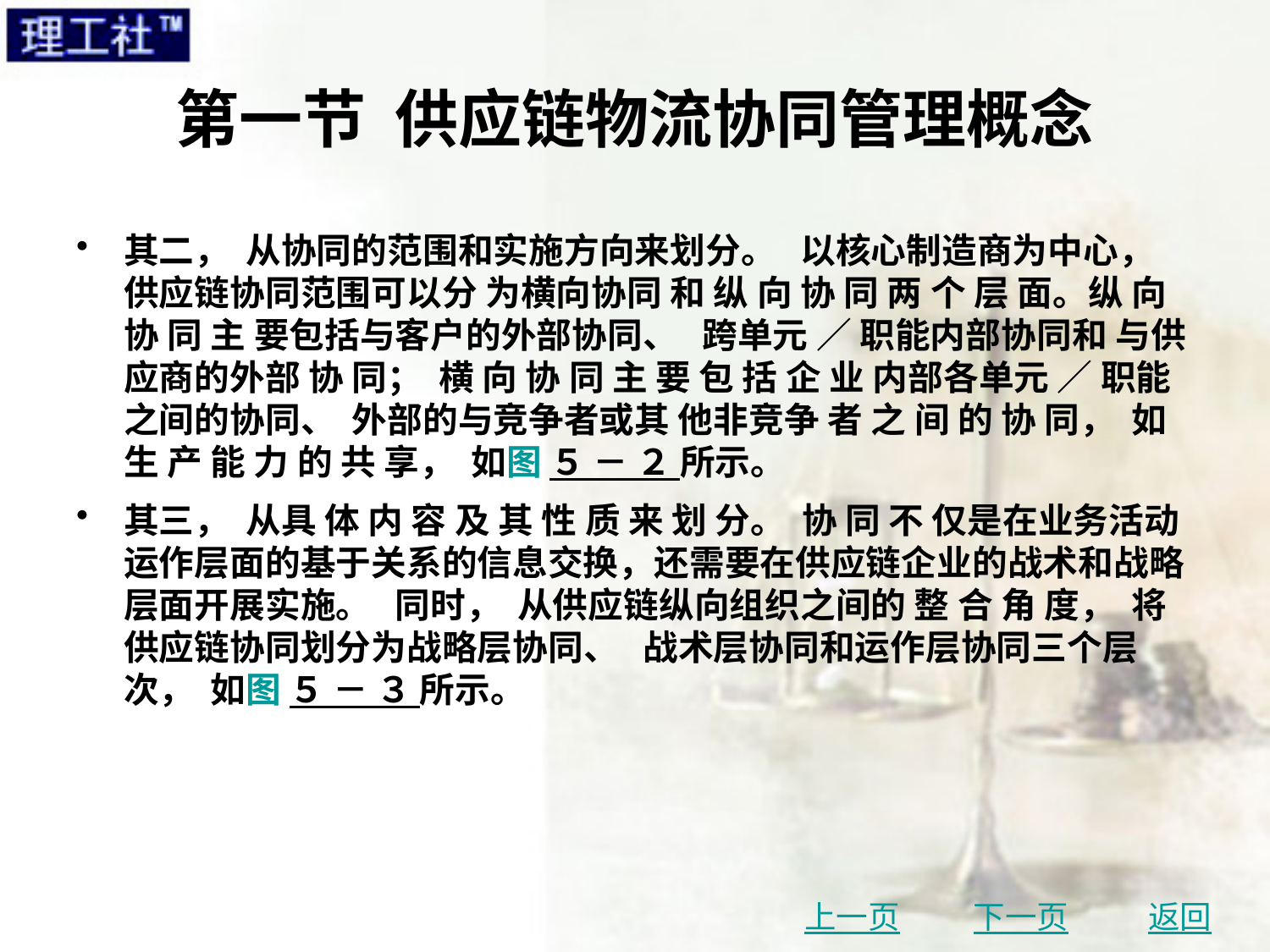

# 第一节  供应链物流协同管理概念
其二，  从协同的范围和实施方向来划分。   以核心制造商为中心，  供应链协同范围可以分 为横向协同 和 纵 向 协 同 两 个 层 面。纵 向 协 同 主 要包括与客户的外部协同、   跨单元 ／ 职能内部协同和 与供应商的外部 协 同；  横 向 协 同 主 要 包 括 企 业 内部各单元 ／ 职能之间的协同、  外部的与竞争者或其 他非竞争 者 之 间 的 协 同，  如 生 产 能 力 的 共 享，  如图 ５ － ２ 所示。
其三，  从具 体 内 容 及 其 性 质 来 划 分。  协 同 不 仅是在业务活动运作层面的基于关系的信息交换，还需要在供应链企业的战术和战略层面开展实施。   同时，  从供应链纵向组织之间的 整 合 角 度，  将供应链协同划分为战略层协同、   战术层协同和运作层协同三个层次，  如图 ５ － ３ 所示。

上一页
下一页
返回